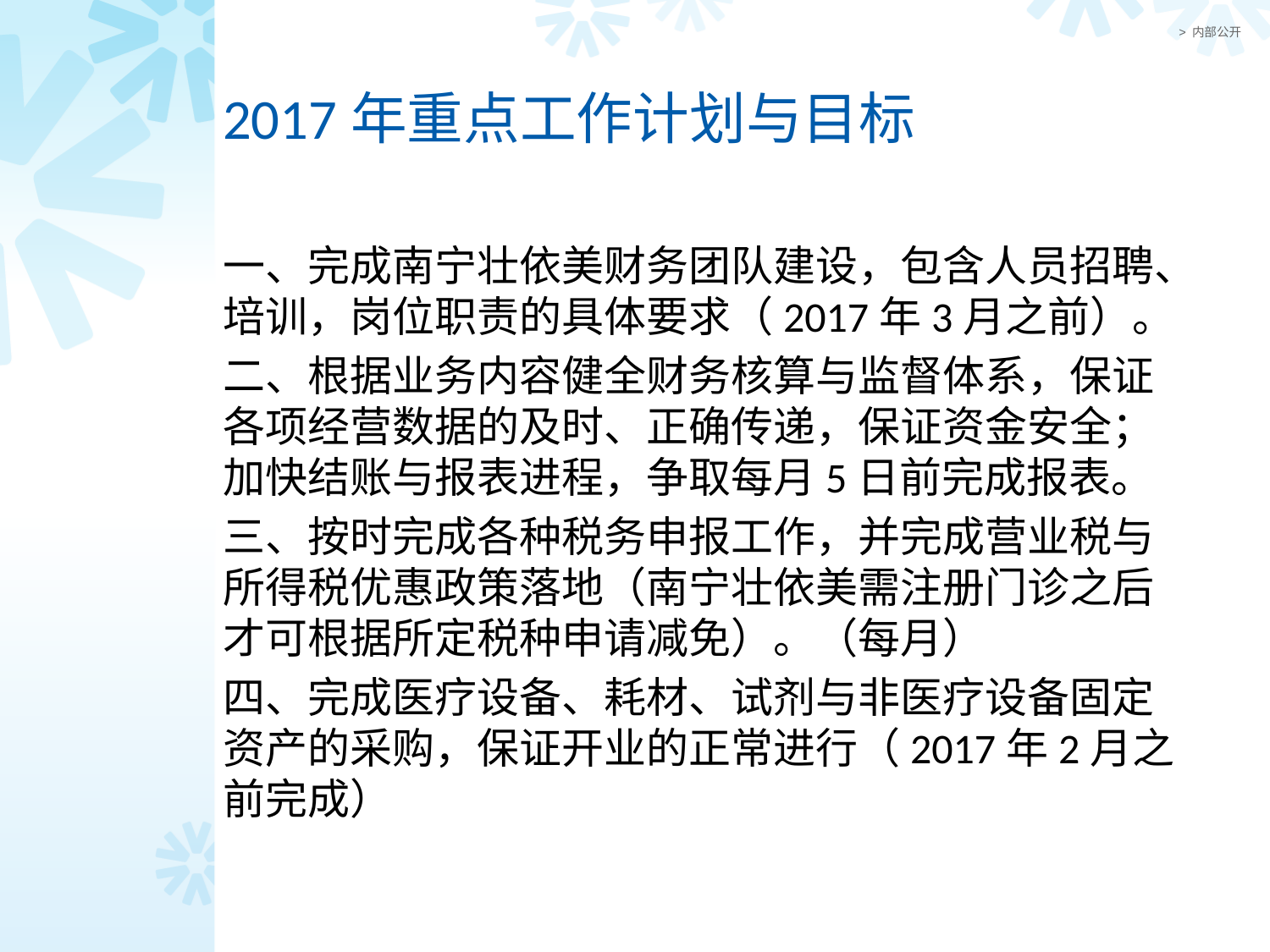

# 2017年重点工作计划与目标
一、完成南宁壮依美财务团队建设，包含人员招聘、培训，岗位职责的具体要求（2017年3月之前）。
二、根据业务内容健全财务核算与监督体系，保证各项经营数据的及时、正确传递，保证资金安全；加快结账与报表进程，争取每月5日前完成报表。
三、按时完成各种税务申报工作，并完成营业税与所得税优惠政策落地（南宁壮依美需注册门诊之后才可根据所定税种申请减免）。（每月）
四、完成医疗设备、耗材、试剂与非医疗设备固定资产的采购，保证开业的正常进行（2017年2月之前完成）